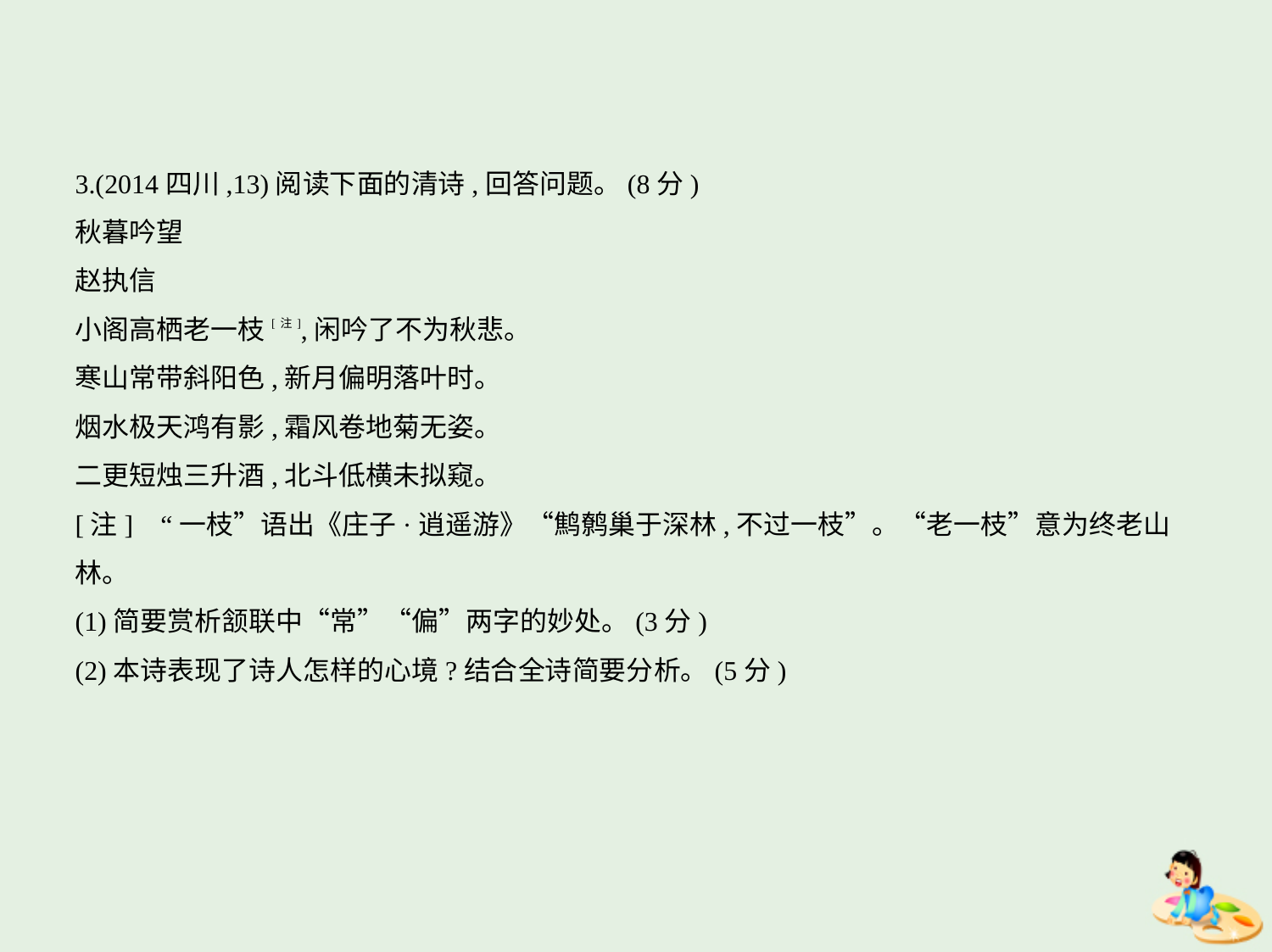

3.(2014四川,13)阅读下面的清诗,回答问题。(8分)
秋暮吟望
赵执信
小阁高栖老一枝[注],闲吟了不为秋悲。
寒山常带斜阳色,新月偏明落叶时。
烟水极天鸿有影,霜风卷地菊无姿。
二更短烛三升酒,北斗低横未拟窥。
[注]    “一枝”语出《庄子·逍遥游》“鹪鹩巢于深林,不过一枝”。“老一枝”意为终老山
林。
(1)简要赏析颔联中“常”“偏”两字的妙处。(3分)
(2)本诗表现了诗人怎样的心境?结合全诗简要分析。(5分)